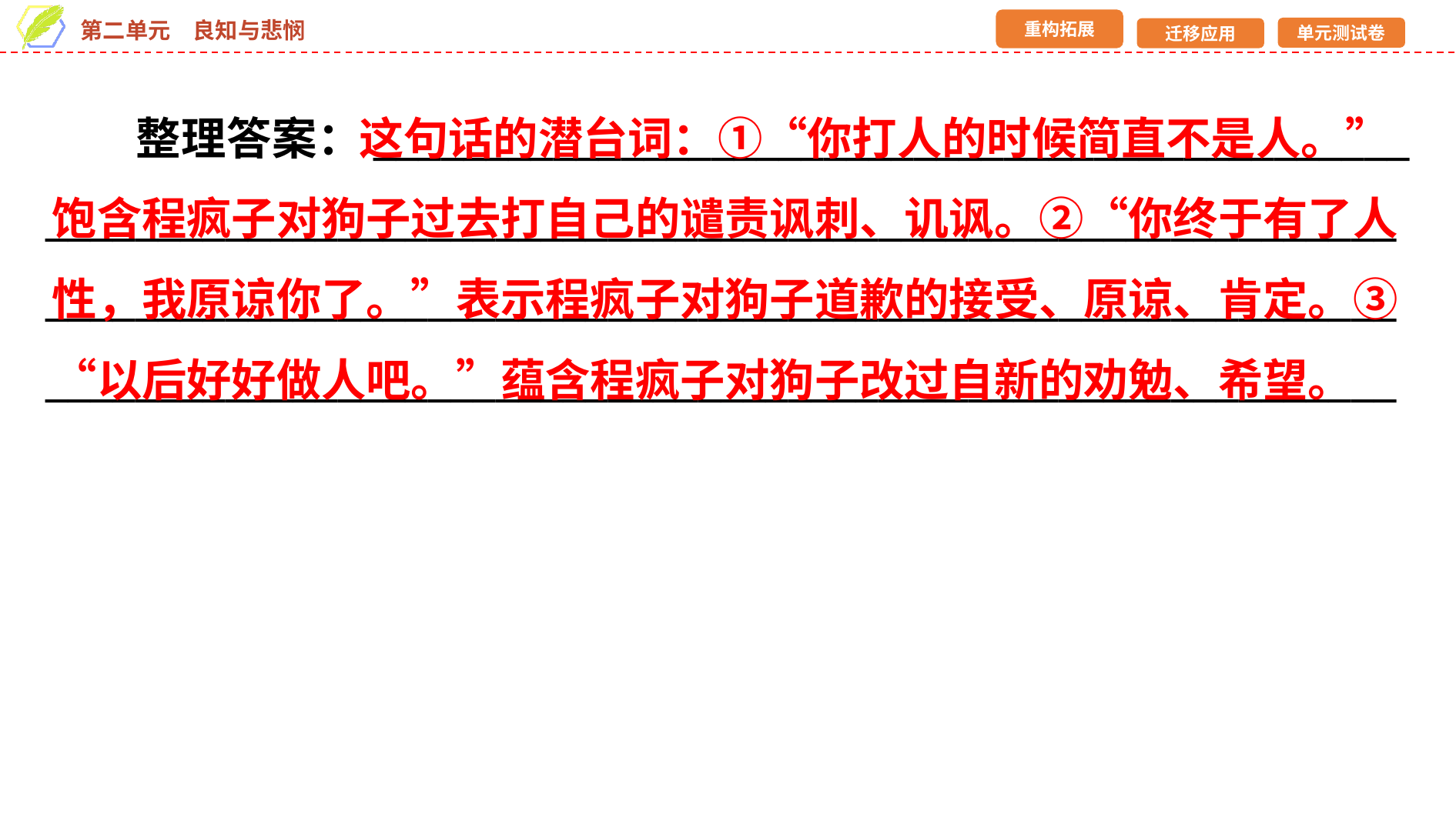

整理答案：______________________________________________ ____________________________________________________________________________________________________________________________________________________________________________________
                             这句话的潜台词：①“你打人的时候简直不是人。”饱含程疯子对狗子过去打自己的谴责讽刺、讥讽。②“你终于有了人性，我原谅你了。”表示程疯子对狗子道歉的接受、原谅、肯定。③“以后好好做人吧。”蕴含程疯子对狗子改过自新的劝勉、希望。